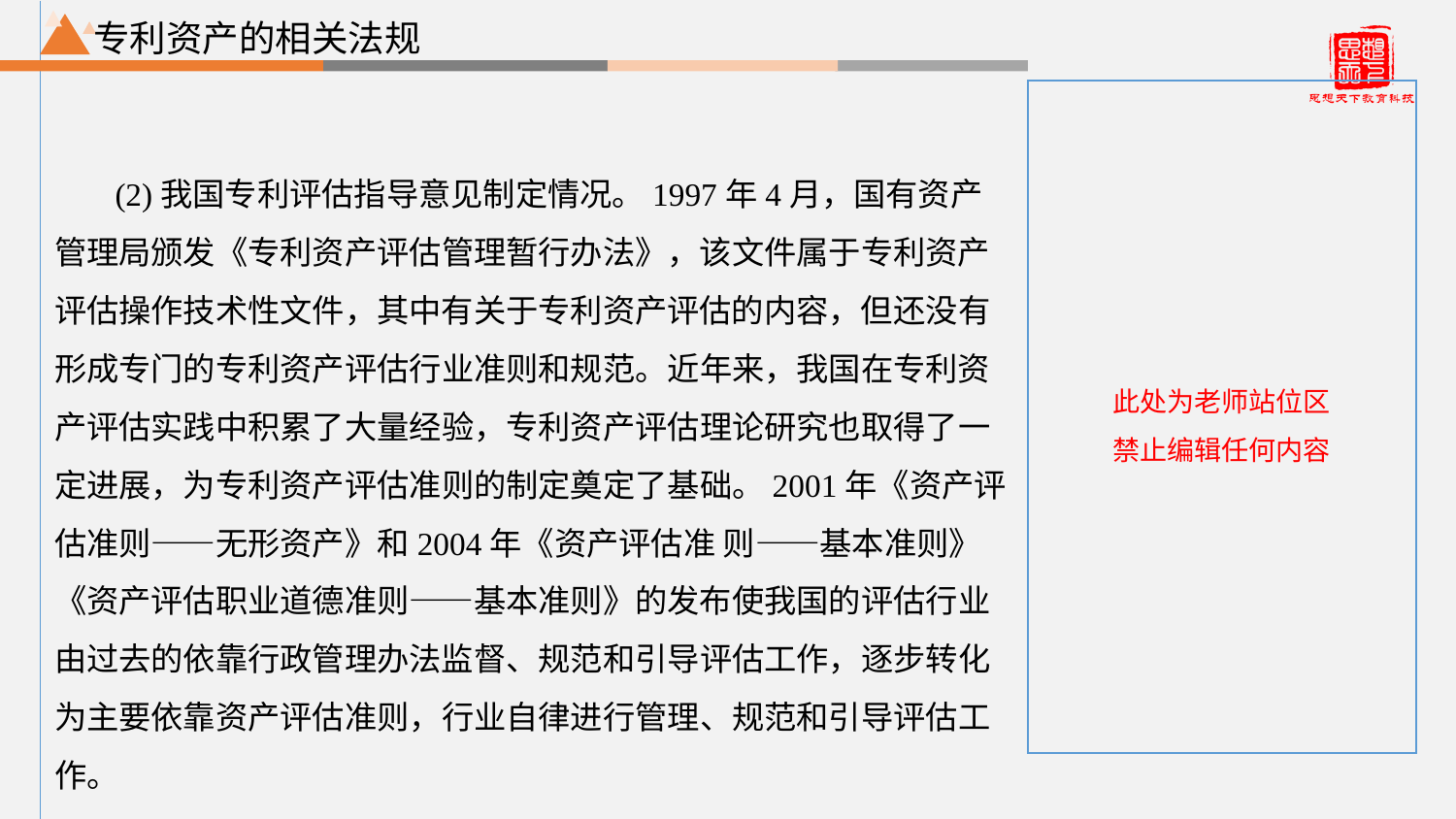

专利资产的相关法规
(2)我国专利评估指导意见制定情况。1997年4月，国有资产管理局颁发《专利资产评估管理暂行办法》，该文件属于专利资产评估操作技术性文件，其中有关于专利资产评估的内容，但还没有形成专门的专利资产评估行业准则和规范。近年来，我国在专利资产评估实践中积累了大量经验，专利资产评估理论研究也取得了一定进展，为专利资产评估准则的制定奠定了基础。2001年《资产评估准则——无形资产》和2004年《资产评估准 则——基本准则》《资产评估职业道德准则——基本准则》的发布使我国的评估行业由过去的依靠行政管理办法监督、规范和引导评估工作，逐步转化为主要依靠资产评估准则，行业自律进行管理、规范和引导评估工作。
37